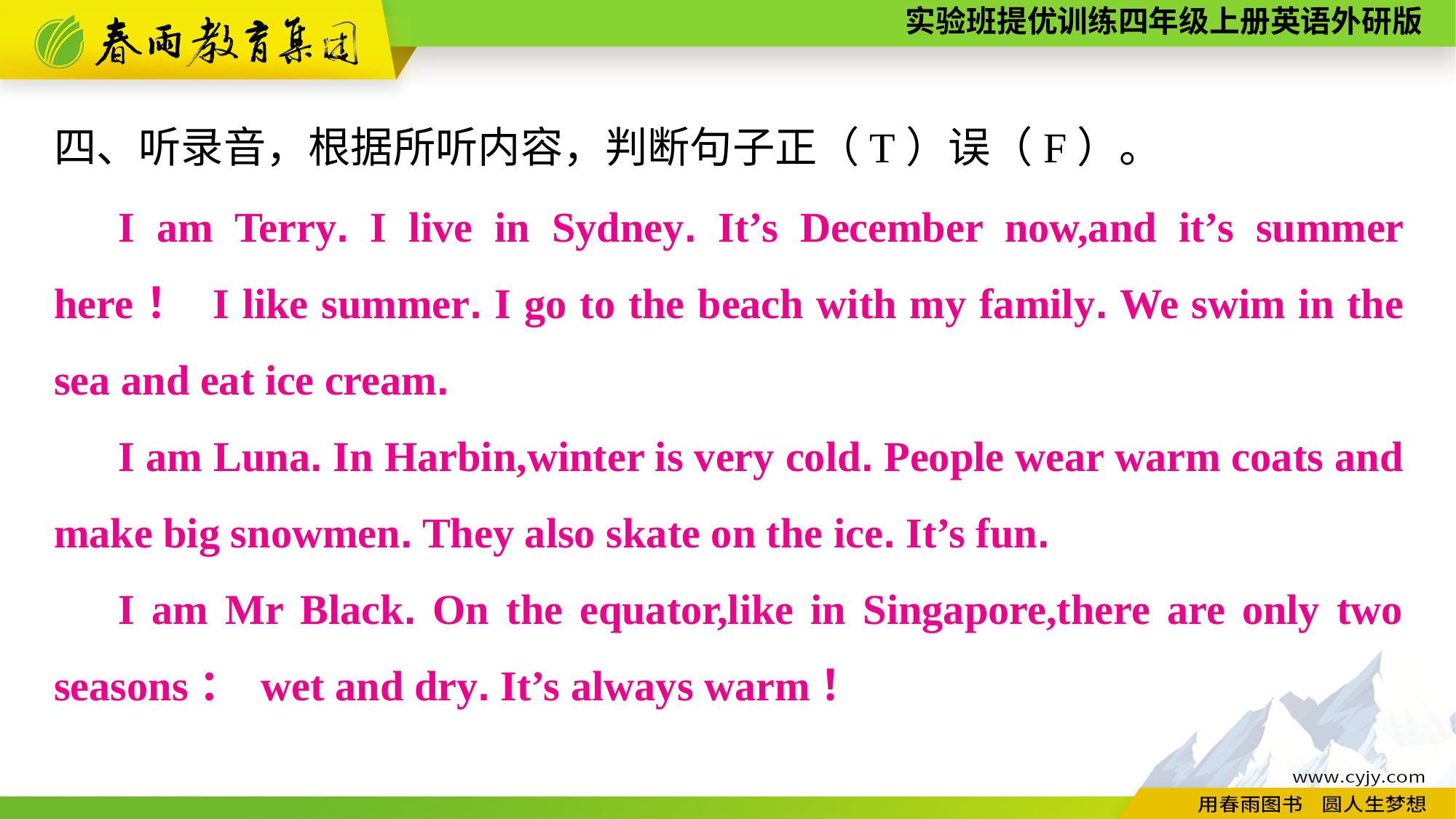

四、听录音，根据所听内容，判断句子正（T）误（F）。
I am Terry. I live in Sydney. It’s December now,and it’s summer here！ I like summer. I go to the beach with my family. We swim in the sea and eat ice cream.
I am Luna. In Harbin,winter is very cold. People wear warm coats and make big snowmen. They also skate on the ice. It’s fun.
I am Mr Black. On the equator,like in Singapore,there are only two seasons： wet and dry. It’s always warm！